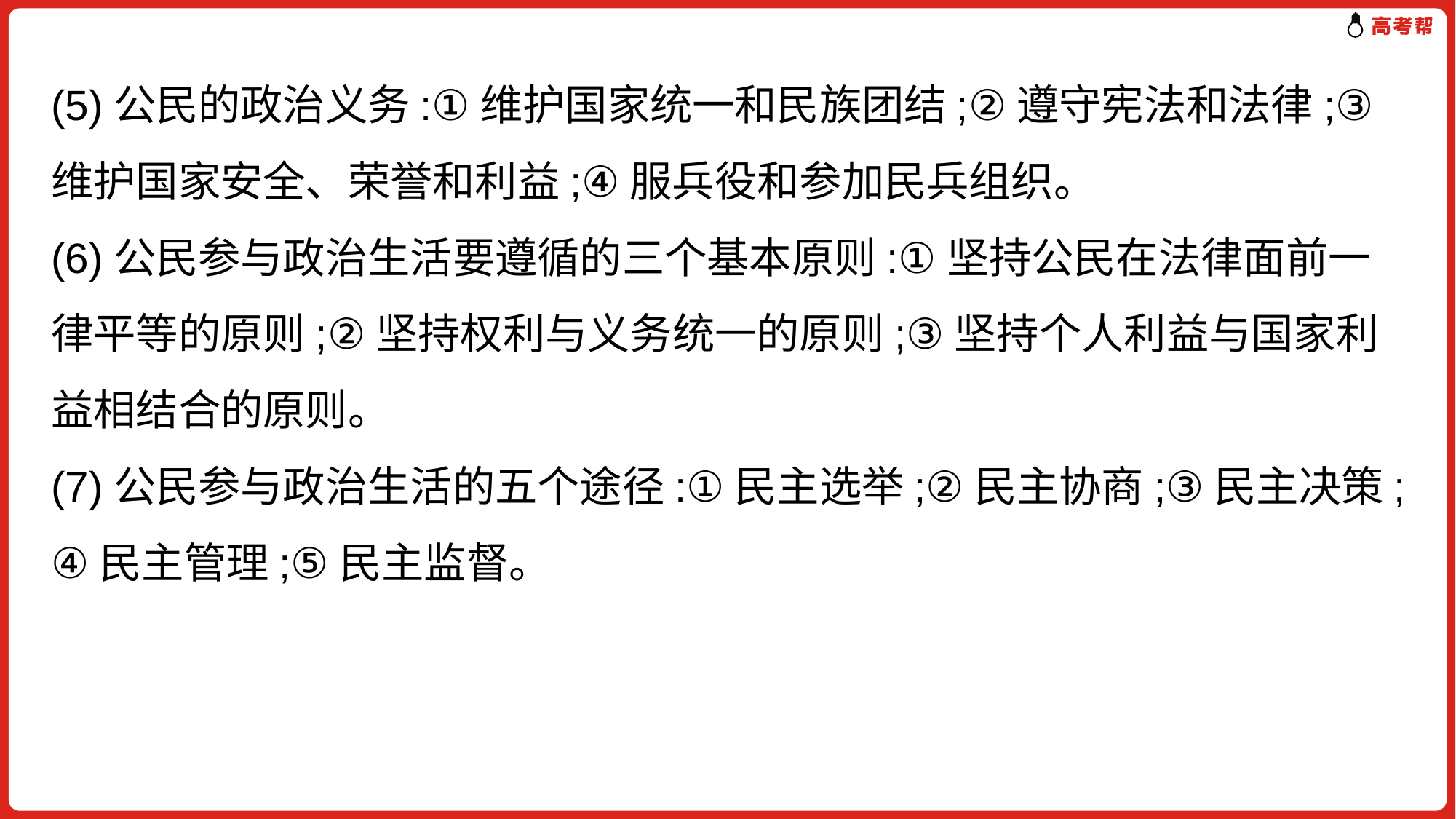

# (5)公民的政治义务:①维护国家统一和民族团结;②遵守宪法和法律;③维护国家安全、荣誉和利益;④服兵役和参加民兵组织。 (6)公民参与政治生活要遵循的三个基本原则:①坚持公民在法律面前一律平等的原则;②坚持权利与义务统一的原则;③坚持个人利益与国家利益相结合的原则。 (7)公民参与政治生活的五个途径:①民主选举;②民主协商;③民主决策;④民主管理;⑤民主监督。